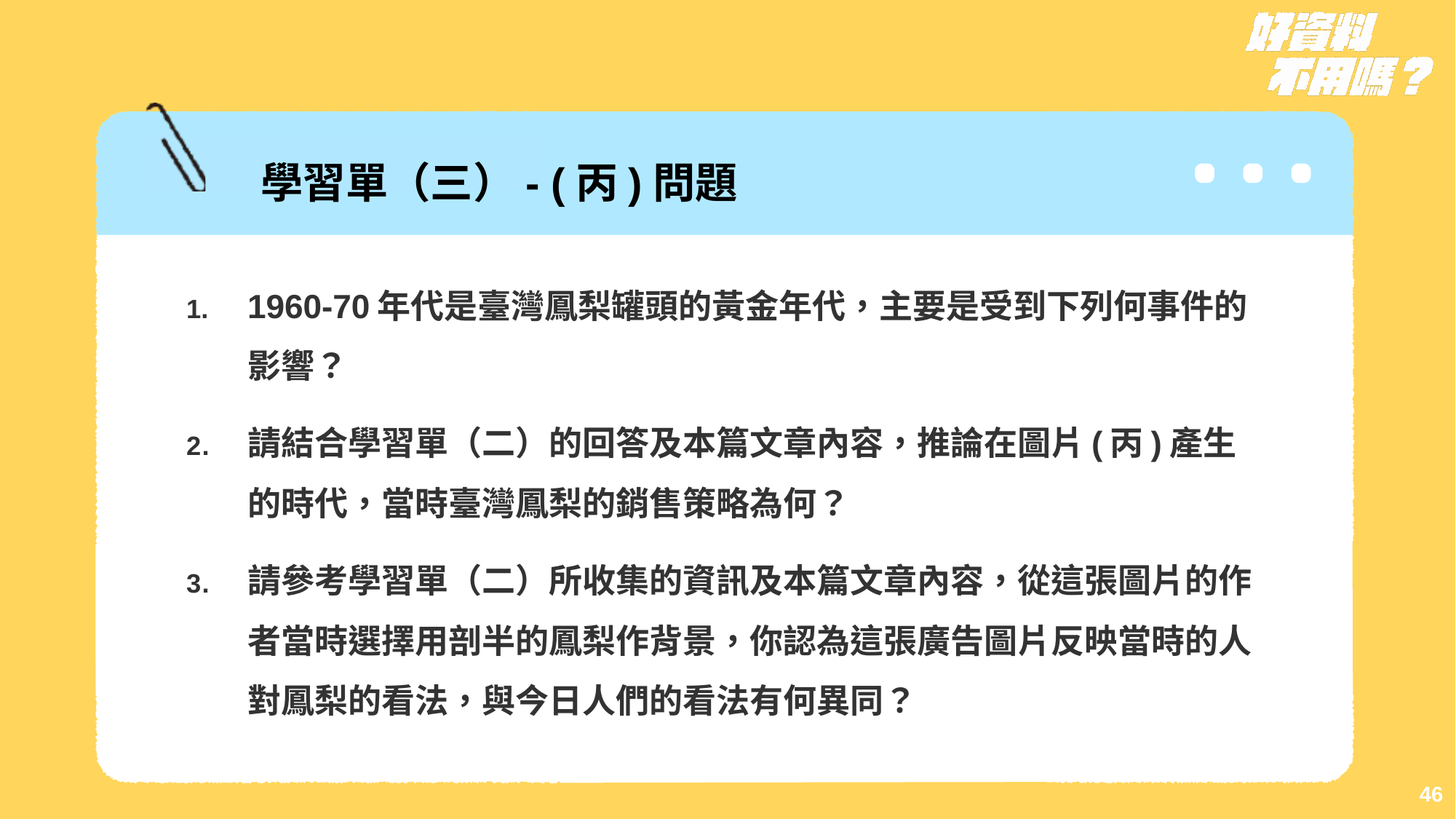

學習單（三）- (丙)問題
1960-70年代是臺灣鳳梨罐頭的黃金年代，主要是受到下列何事件的影響？
請結合學習單（二）的回答及本篇文章內容，推論在圖片(丙)產生的時代，當時臺灣鳳梨的銷售策略為何？
請參考學習單（二）所收集的資訊及本篇文章內容，從這張圖片的作者當時選擇用剖半的鳳梨作背景，你認為這張廣告圖片反映當時的人對鳳梨的看法，與今日人們的看法有何異同？